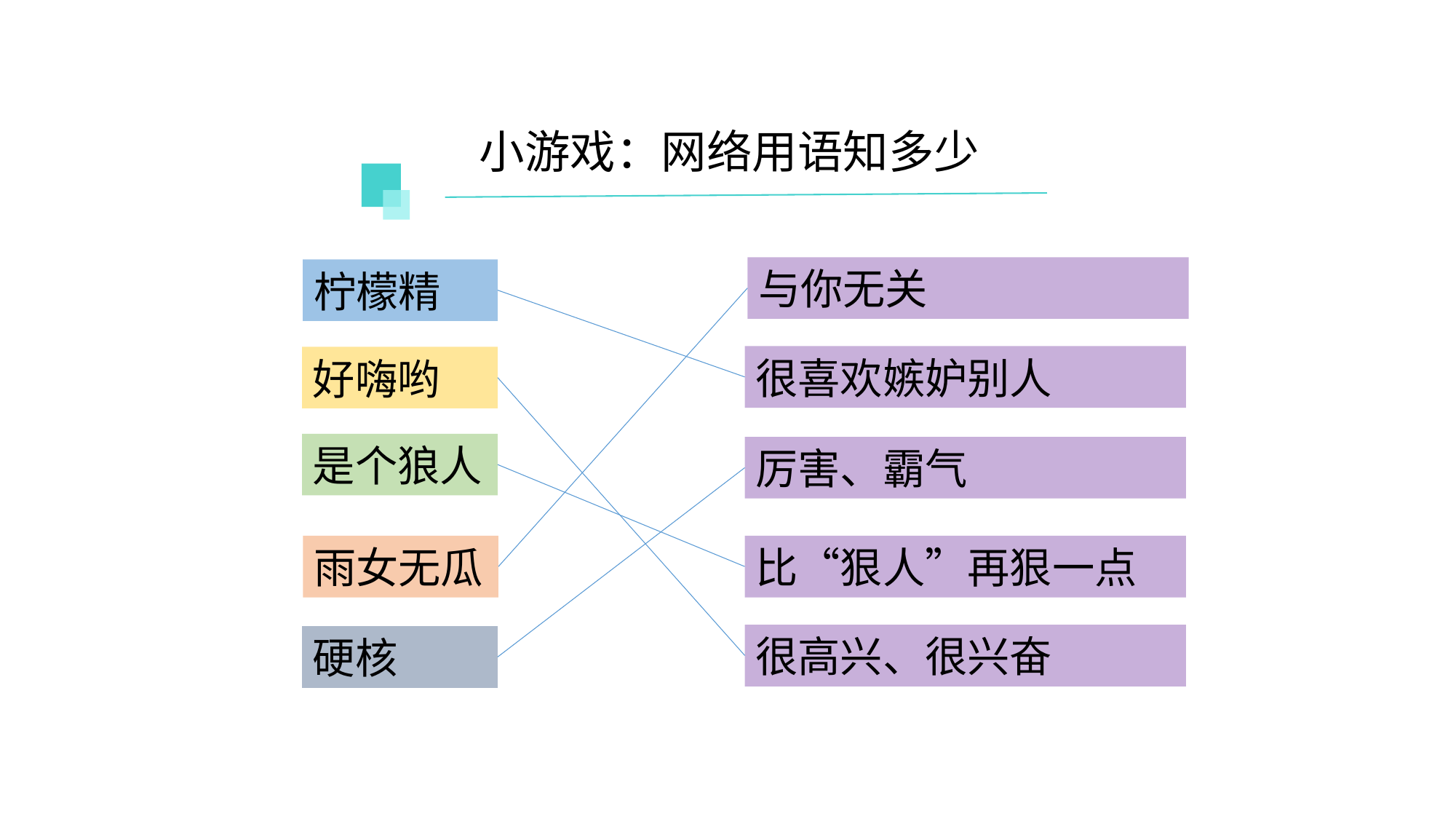

小游戏：网络用语知多少

与你无关
柠檬精
很喜欢嫉妒别人
好嗨哟
是个狼人
厉害、霸气
雨女无瓜
比“狠人”再狠一点
很高兴、很兴奋
硬核